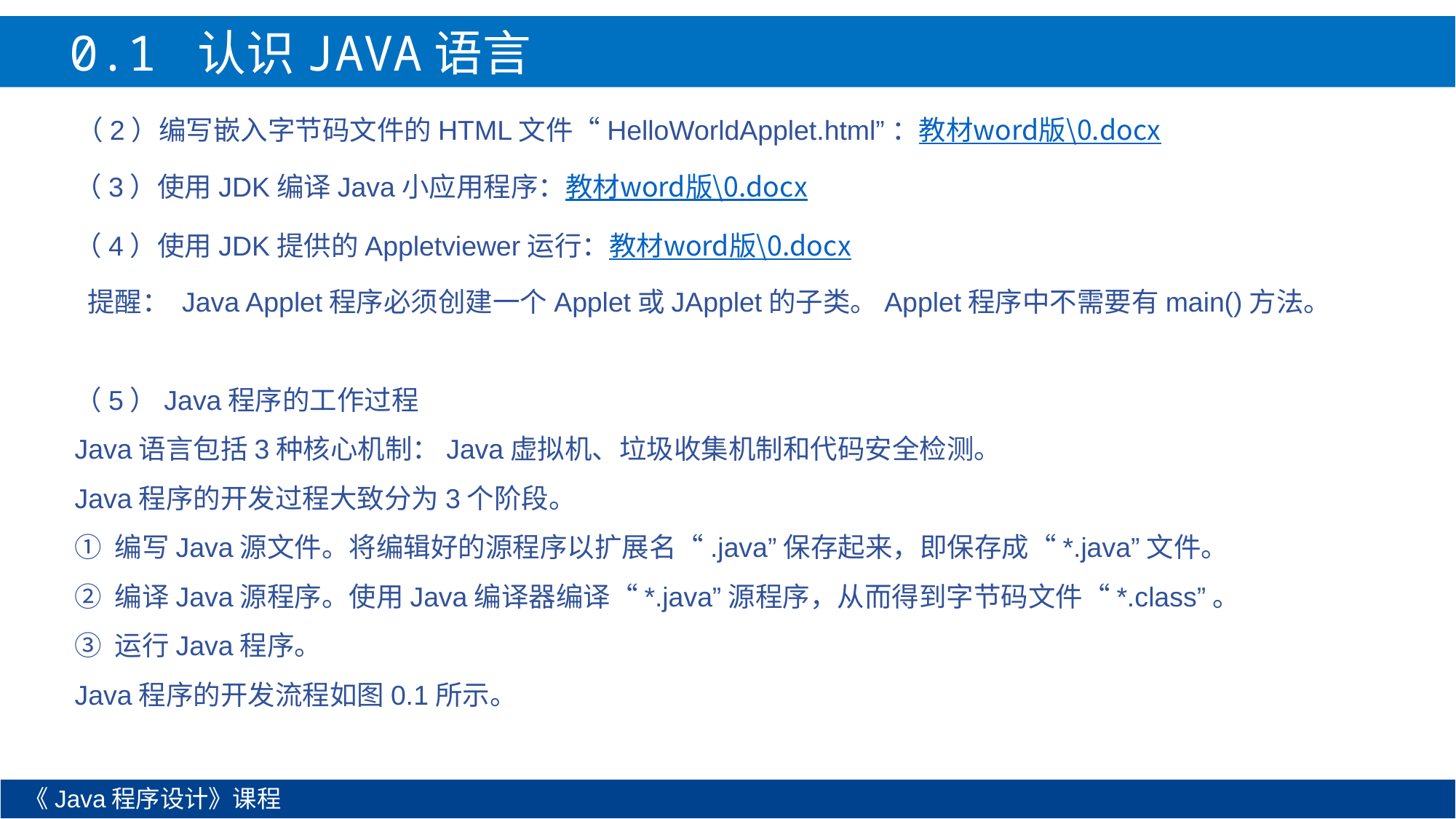

0.1 认识JAVA语言
（2）编写嵌入字节码文件的HTML文件“HelloWorldApplet.html”：教材word版\0.docx

（3）使用JDK编译Java小应用程序：教材word版\0.docx
（4）使用JDK提供的Appletviewer运行：教材word版\0.docx
 提醒： Java Applet程序必须创建一个Applet或JApplet的子类。Applet程序中不需要有main()方法。

（5）Java程序的工作过程
Java语言包括3种核心机制：Java虚拟机、垃圾收集机制和代码安全检测。
Java程序的开发过程大致分为3个阶段。
① 编写Java源文件。将编辑好的源程序以扩展名“.java”保存起来，即保存成“*.java”文件。
② 编译Java源程序。使用Java编译器编译“*.java”源程序，从而得到字节码文件“*.class”。
③ 运行Java程序。
Java程序的开发流程如图0.1所示。
《Java程序设计》课程